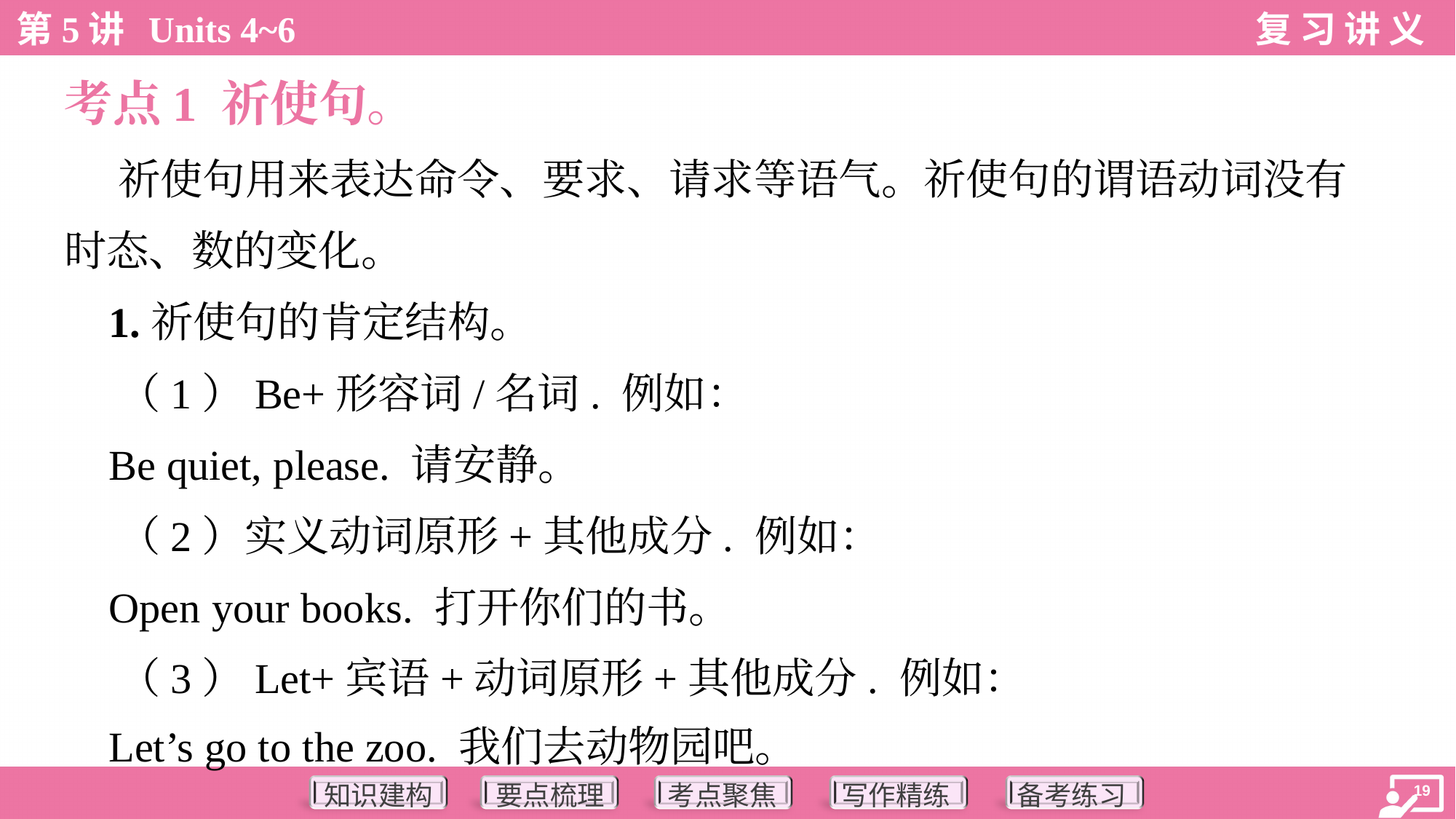

考点1 祈使句。
    祈使句用来表达命令、要求、请求等语气。祈使句的谓语动词没有
时态、数的变化。
    1.祈使句的肯定结构。
    （1）Be+形容词/名词. 例如：
    Be quiet, please. 请安静。
    （2）实义动词原形+其他成分. 例如：
    Open your books. 打开你们的书。
    （3）Let+宾语+动词原形+其他成分. 例如：
    Let’s go to the zoo. 我们去动物园吧。